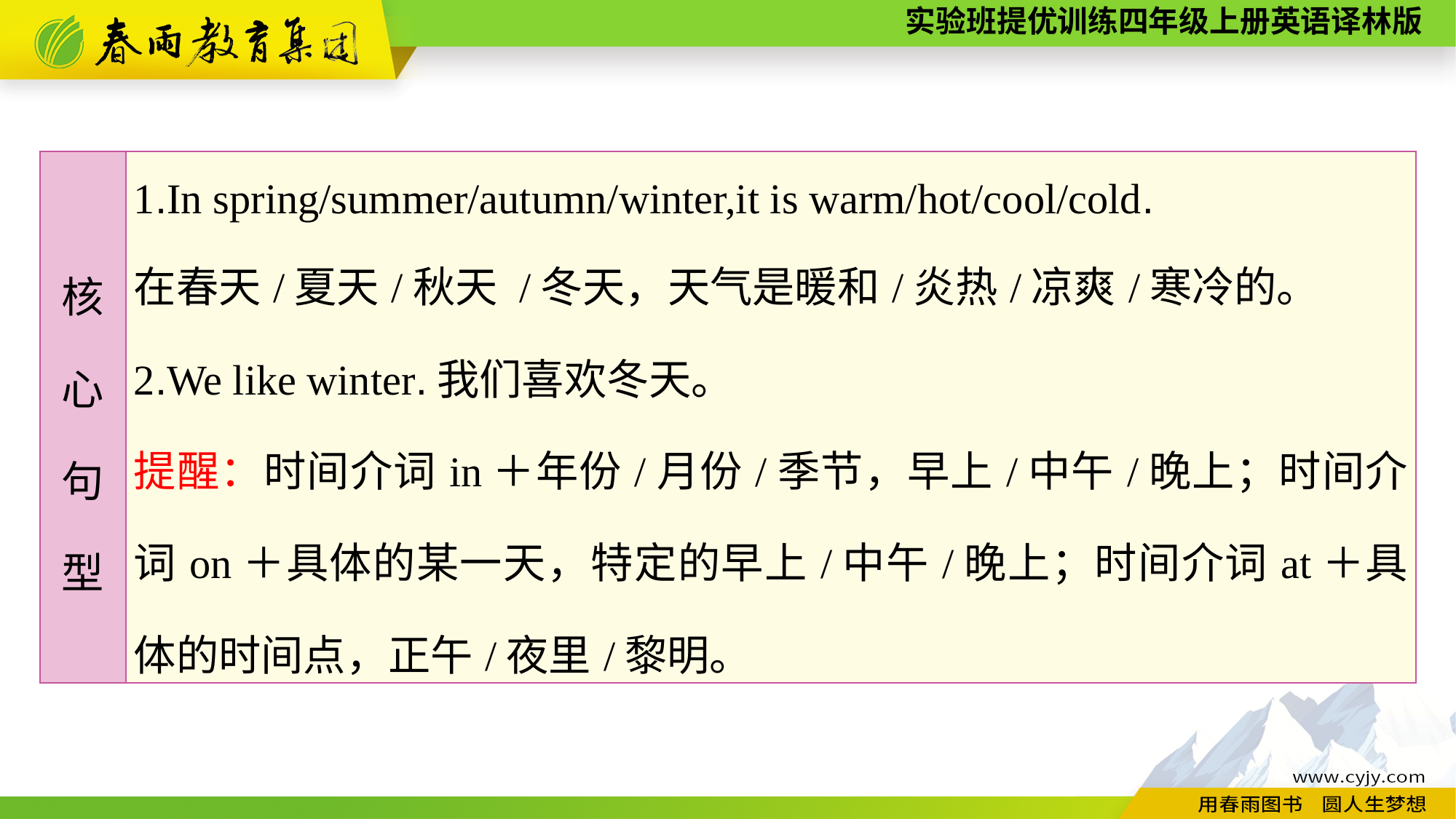

| 核 心 句 型 | 1.In spring/summer/autumn/winter,it is warm/hot/cool/cold. 在春天/夏天/秋天 /冬天，天气是暖和/炎热/凉爽/寒冷的。 2.We like winter.我们喜欢冬天。 提醒：时间介词in＋年份/月份/季节，早上/中午/晚上；时间介词on＋具体的某一天，特定的早上/中午/晚上；时间介词at＋具体的时间点，正午/夜里/黎明。 |
| --- | --- |